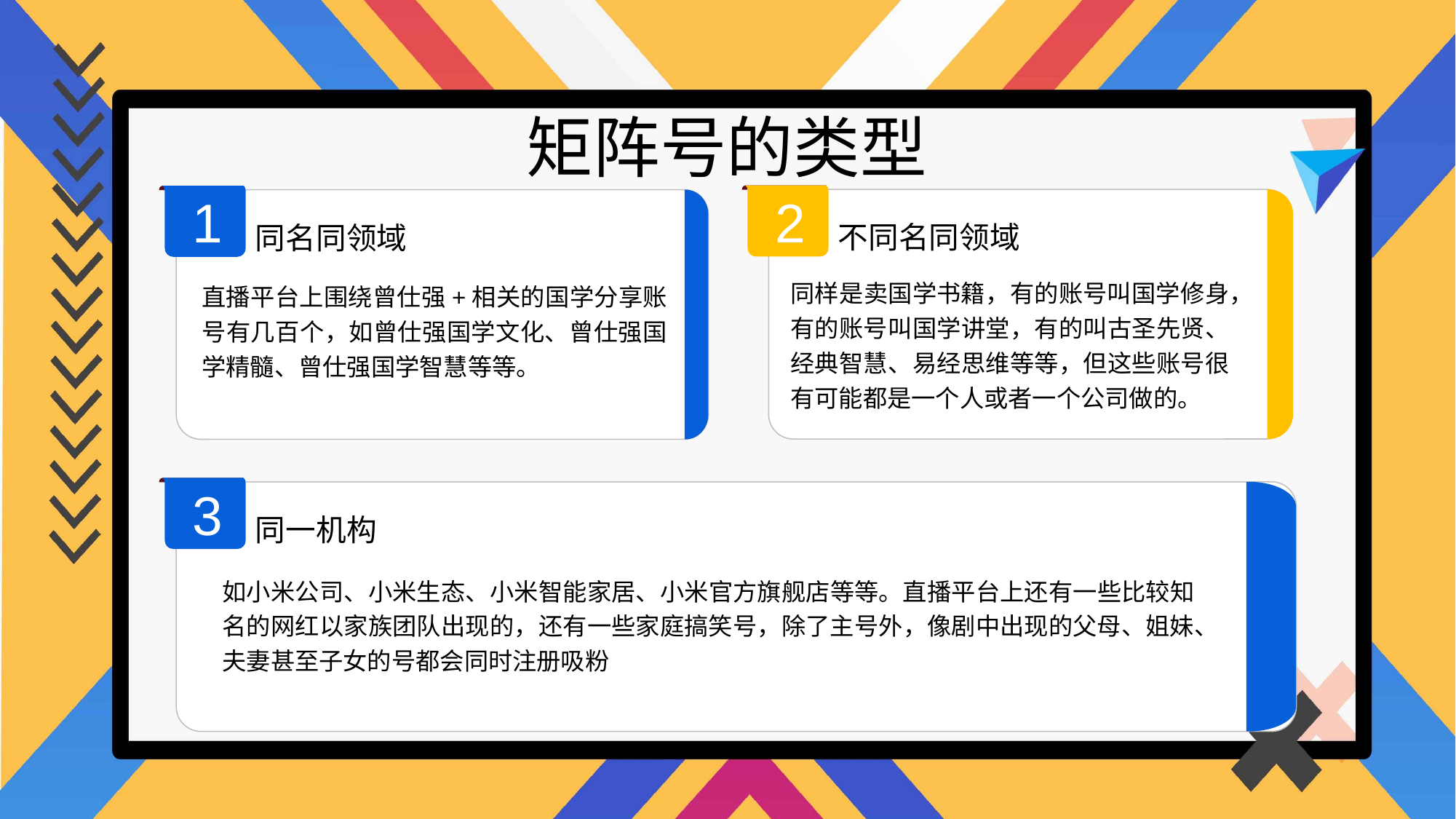

矩阵号的类型
2
1

不同名同领域
同名同领域
同样是卖国学书籍，有的账号叫国学修身，有的账号叫国学讲堂，有的叫古圣先贤、经典智慧、易经思维等等，但这些账号很有可能都是一个人或者一个公司做的。
直播平台上围绕曾仕强+相关的国学分享账号有几百个，如曾仕强国学文化、曾仕强国学精髓、曾仕强国学智慧等等。
3

同一机构
如小米公司、小米生态、小米智能家居、小米官方旗舰店等等。直播平台上还有一些比较知名的网红以家族团队出现的，还有一些家庭搞笑号，除了主号外，像剧中出现的父母、姐妹、夫妻甚至子女的号都会同时注册吸粉